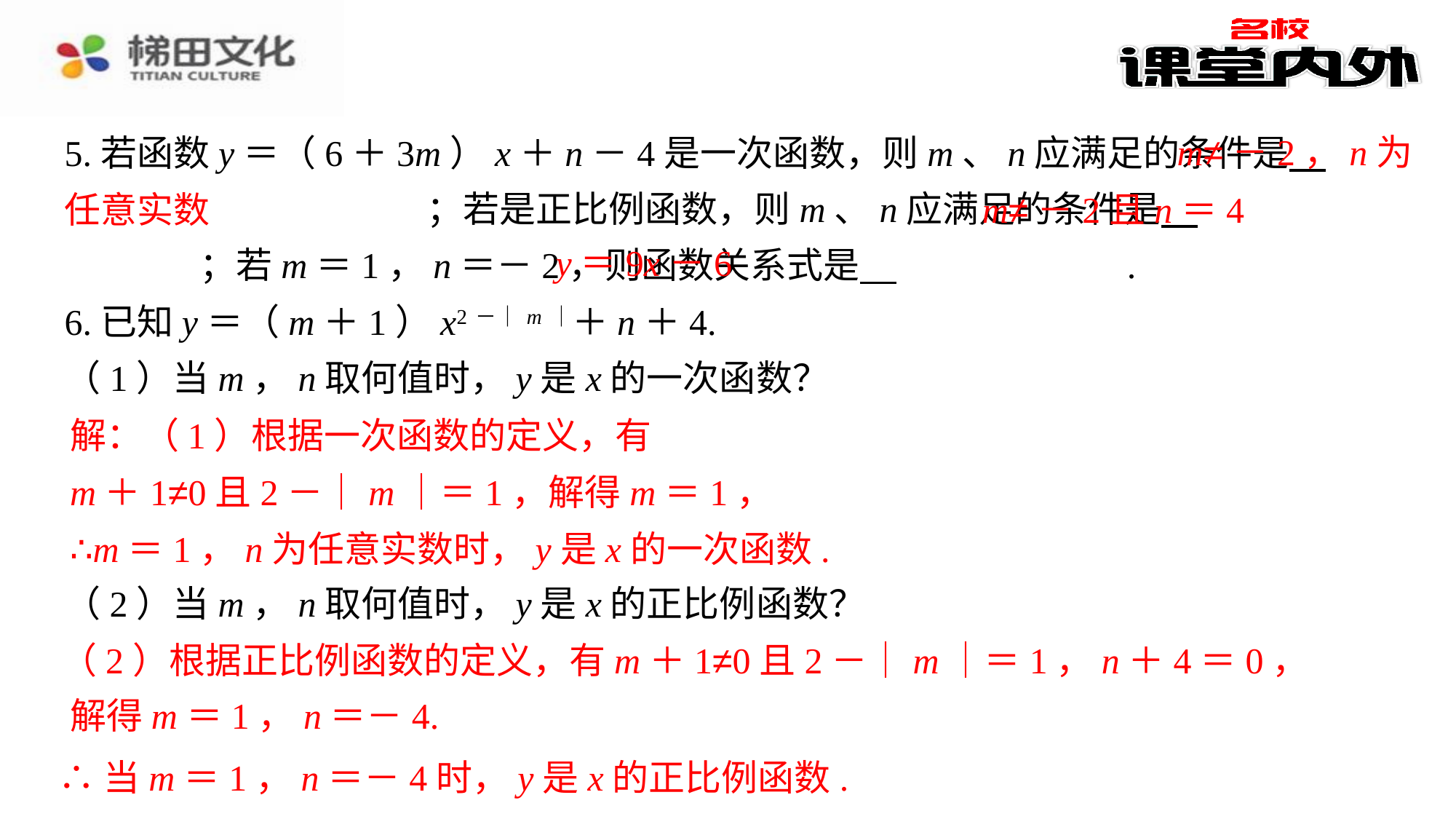

m≠－2，n为
5.若函数y＝（6＋3m）x＋n－4是一次函数，则m、n应满足的条件是 　m≠－2，n为任意实数　⁠；若是正比例函数，则m、n应满足的条件是 　m≠－2且n＝4　⁠；若m＝1，n＝－2，则函数关系式是 　y＝9x－6　⁠.
6.已知y＝（m＋1）x2－｜m｜＋n＋4.
（1）当m，n取何值时，y是x的一次函数？

（2）当m，n取何值时，y是x的正比例函数？.⁠
任意实数
m≠－2且n＝4
y＝9x－6
解：（1）根据一次函数的定义，有
m＋1≠0且2－｜m｜＝1，解得m＝1，
∴m＝1，n为任意实数时，y是x的一次函数.
（2）根据正比例函数的定义，有m＋1≠0且2－｜m｜＝1，n＋4＝0，
解得m＝1，n＝－4.
∴当m＝1，n＝－4时，y是x的正比例函数.